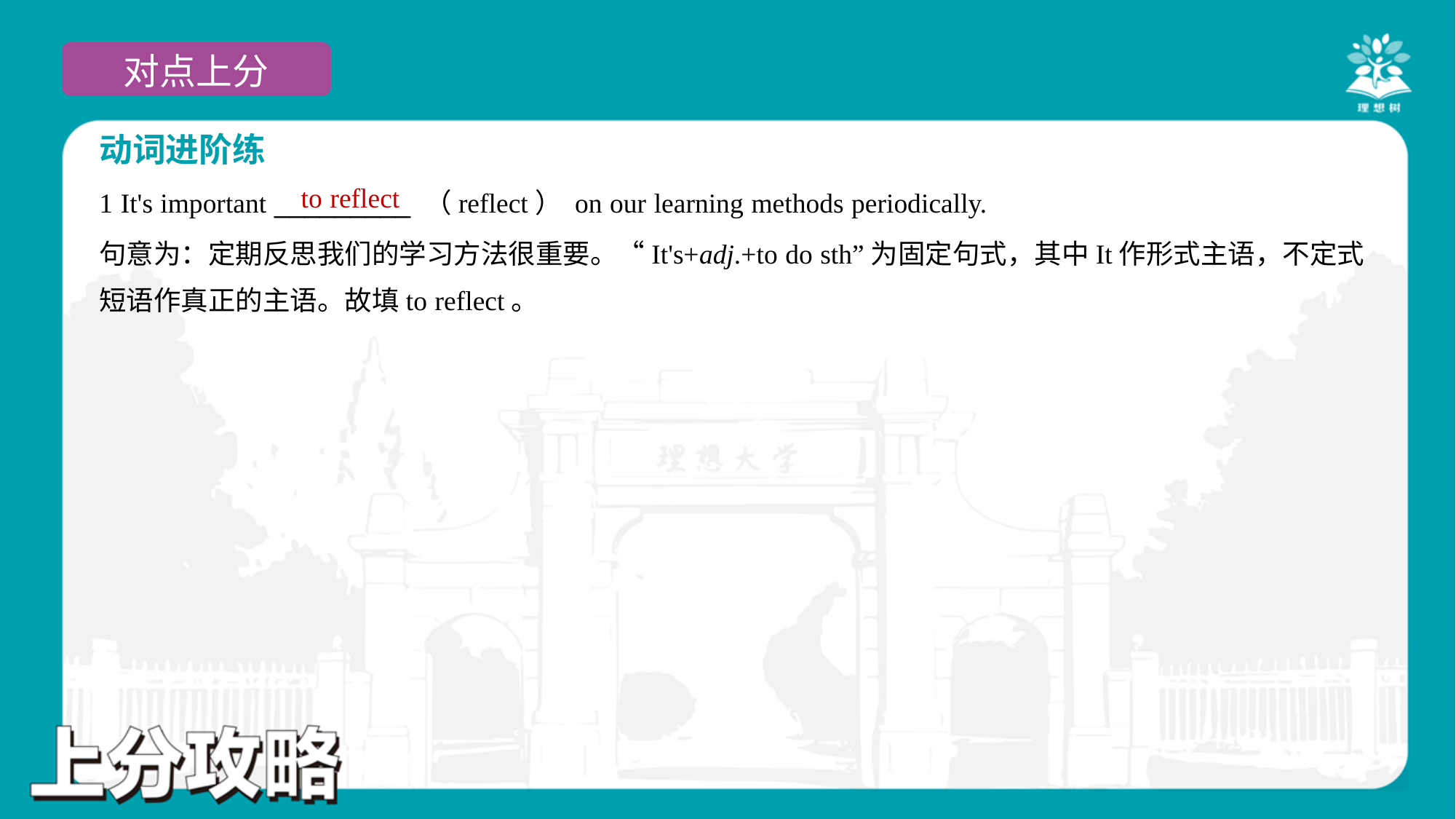

动词进阶练
to reflect
1 It's important _________ （reflect） on our learning methods periodically.
句意为：定期反思我们的学习方法很重要。“It's+adj.+to do sth”为固定句式，其中It作形式主语，不定式
短语作真正的主语。故填to reflect。